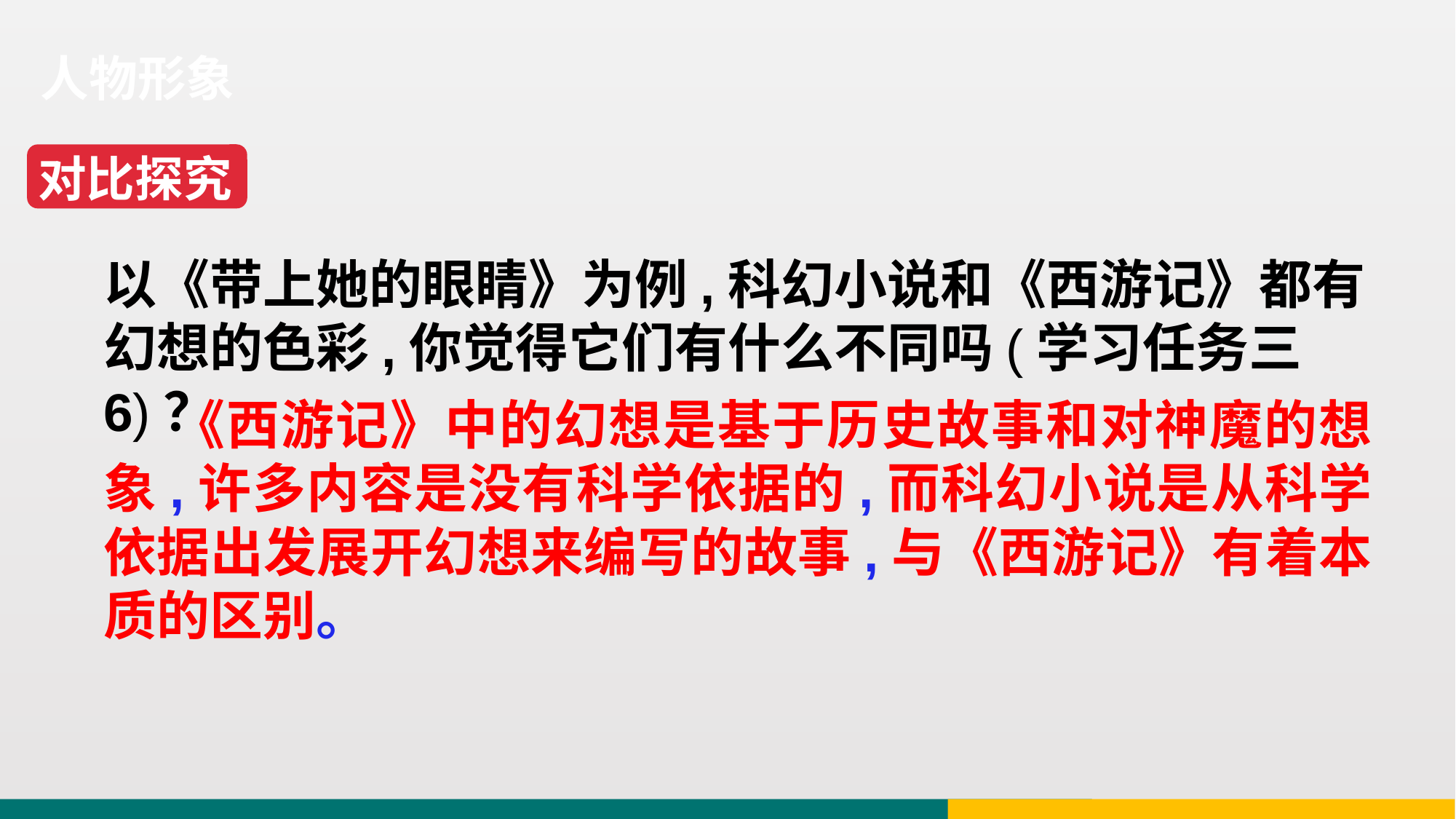

人物形象

对比探究
以《带上她的眼睛》为例,科幻小说和《西游记》都有幻想的色彩,你觉得它们有什么不同吗(学习任务三6)？
    《西游记》中的幻想是基于历史故事和对神魔的想象,许多内容是没有科学依据的,而科幻小说是从科学依据出发展开幻想来编写的故事,与《西游记》有着本质的区别。